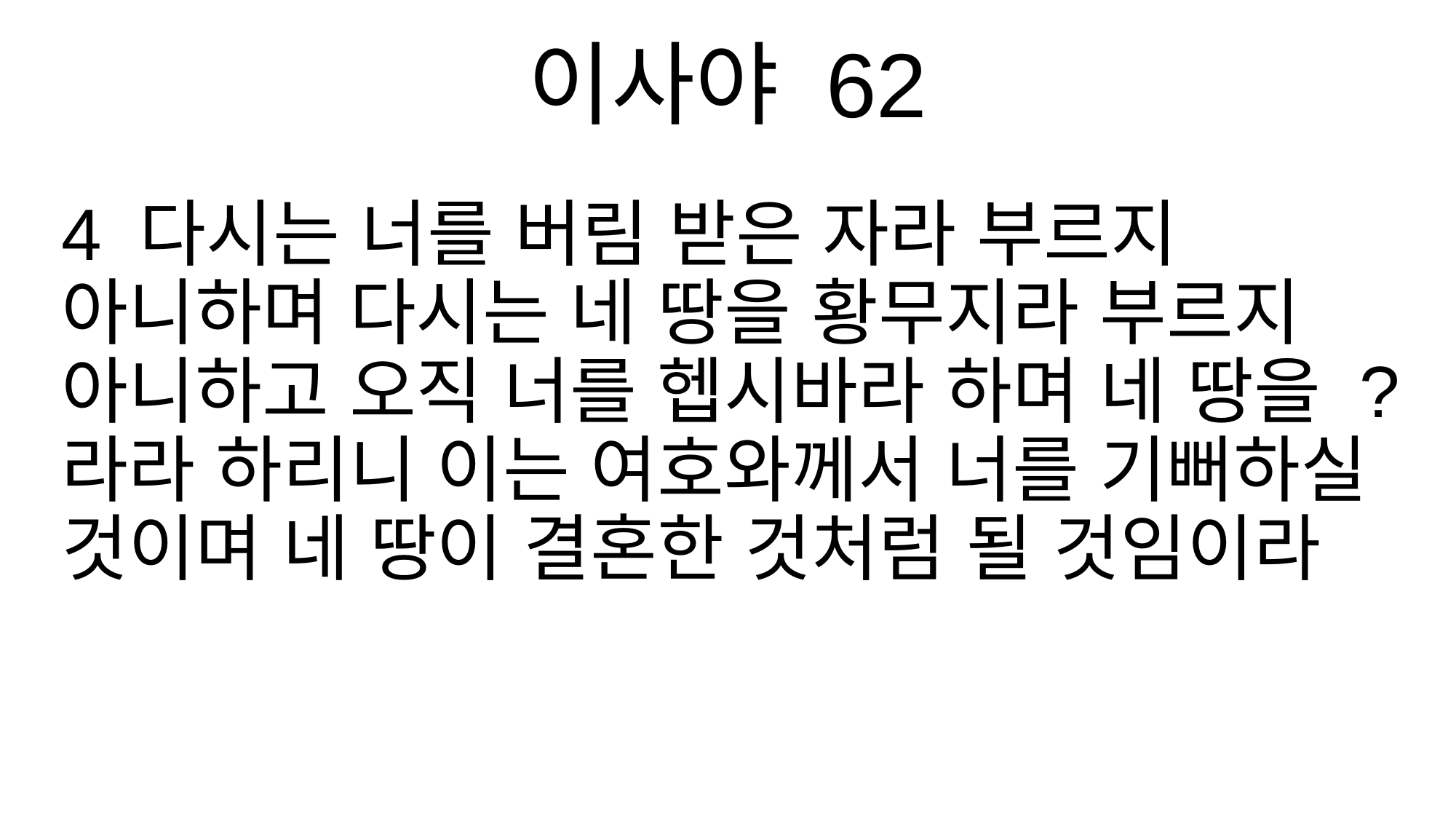

이사야 62
4 다시는 너를 버림 받은 자라 부르지 아니하며 다시는 네 땅을 황무지라 부르지 아니하고 오직 너를 헵시바라 하며 네 땅을 ?라라 하리니 이는 여호와께서 너를 기뻐하실 것이며 네 땅이 결혼한 것처럼 될 것임이라